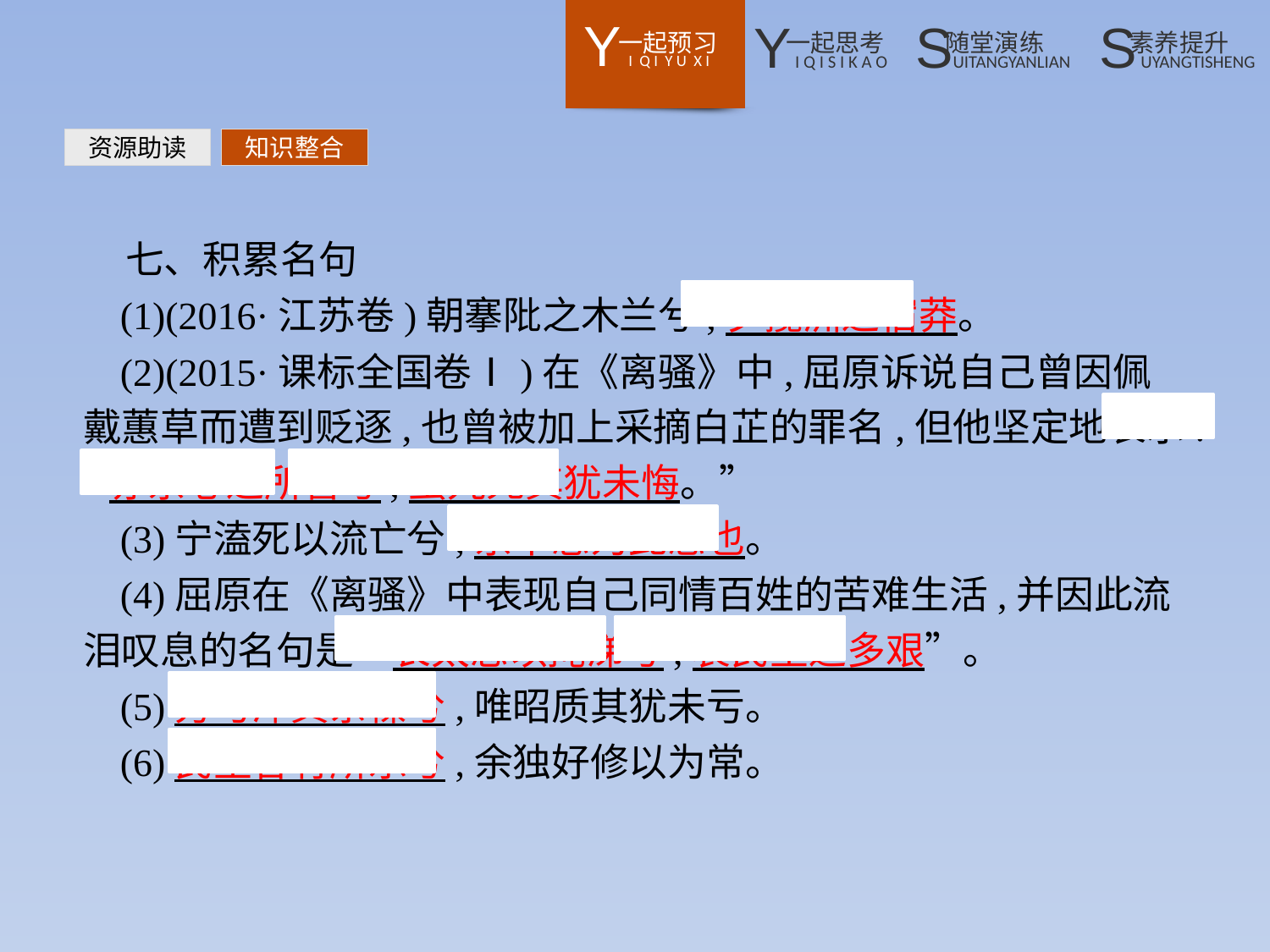

资源助读
知识整合
七、积累名句
(1)(2016·江苏卷)朝搴阰之木兰兮,夕揽洲之宿莽。
(2)(2015·课标全国卷Ⅰ)在《离骚》中,屈原诉说自己曾因佩戴蕙草而遭到贬逐,也曾被加上采摘白芷的罪名,但他坚定地表示:“亦余心之所善兮,虽九死其犹未悔。”
(3)宁溘死以流亡兮,余不忍为此态也。
(4)屈原在《离骚》中表现自己同情百姓的苦难生活,并因此流泪叹息的名句是“长太息以掩涕兮,哀民生之多艰”。
(5)芳与泽其杂糅兮,唯昭质其犹未亏。
(6)民生各有所乐兮,余独好修以为常。